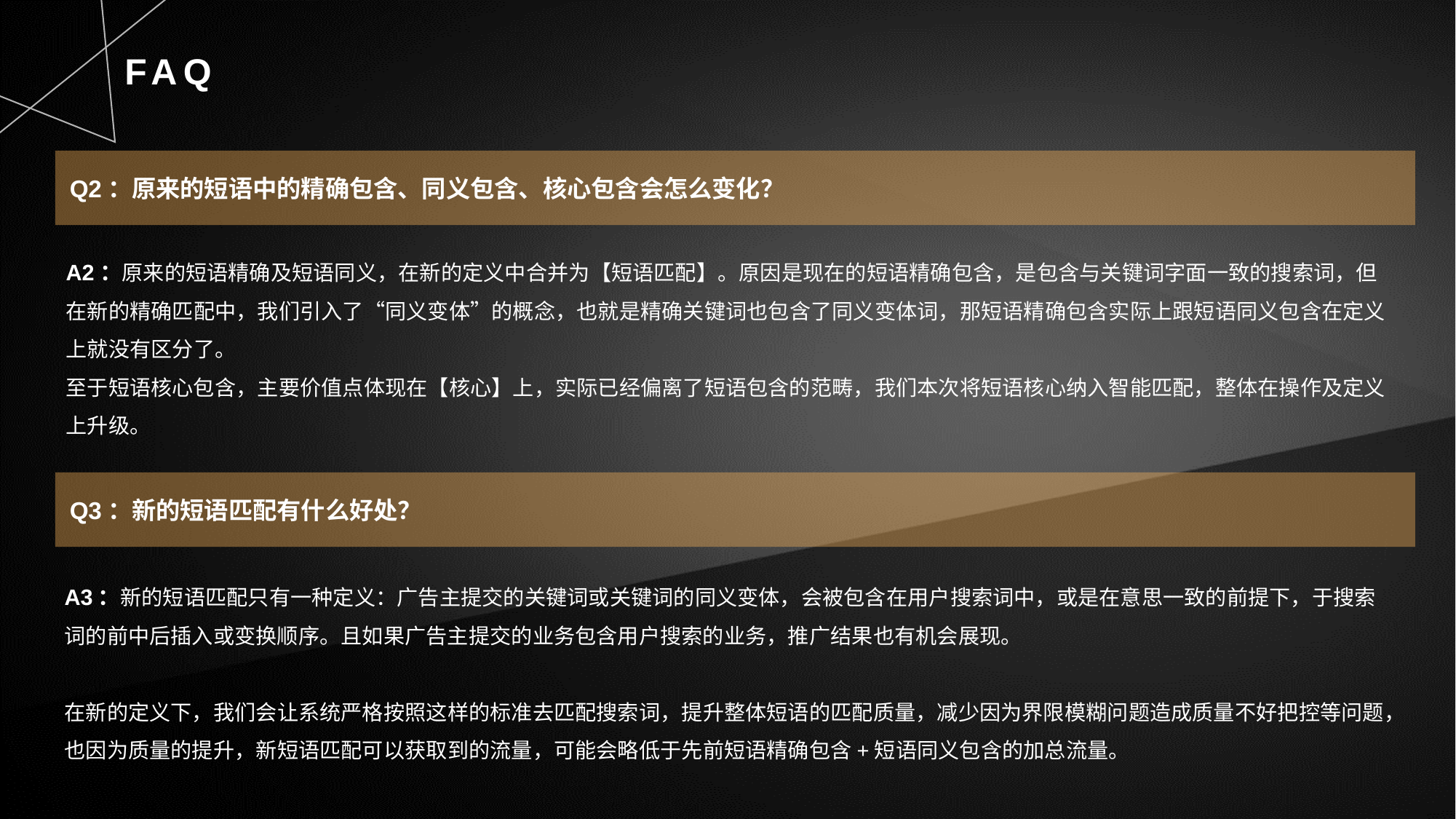

FAQ
Q2：原来的短语中的精确包含、同义包含、核心包含会怎么变化？
A2：原来的短语精确及短语同义，在新的定义中合并为【短语匹配】。原因是现在的短语精确包含，是包含与关键词字面一致的搜索词，但在新的精确匹配中，我们引入了“同义变体”的概念，也就是精确关键词也包含了同义变体词，那短语精确包含实际上跟短语同义包含在定义上就没有区分了。
至于短语核心包含，主要价值点体现在【核心】上，实际已经偏离了短语包含的范畴，我们本次将短语核心纳入智能匹配，整体在操作及定义上升级。
Q3：新的短语匹配有什么好处？
A3：新的短语匹配只有一种定义：广告主提交的关键词或关键词的同义变体，会被包含在用户搜索词中，或是在意思一致的前提下，于搜索词的前中后插入或变换顺序。且如果广告主提交的业务包含用户搜索的业务，推广结果也有机会展现。

在新的定义下，我们会让系统严格按照这样的标准去匹配搜索词，提升整体短语的匹配质量，减少因为界限模糊问题造成质量不好把控等问题，也因为质量的提升，新短语匹配可以获取到的流量，可能会略低于先前短语精确包含+短语同义包含的加总流量。